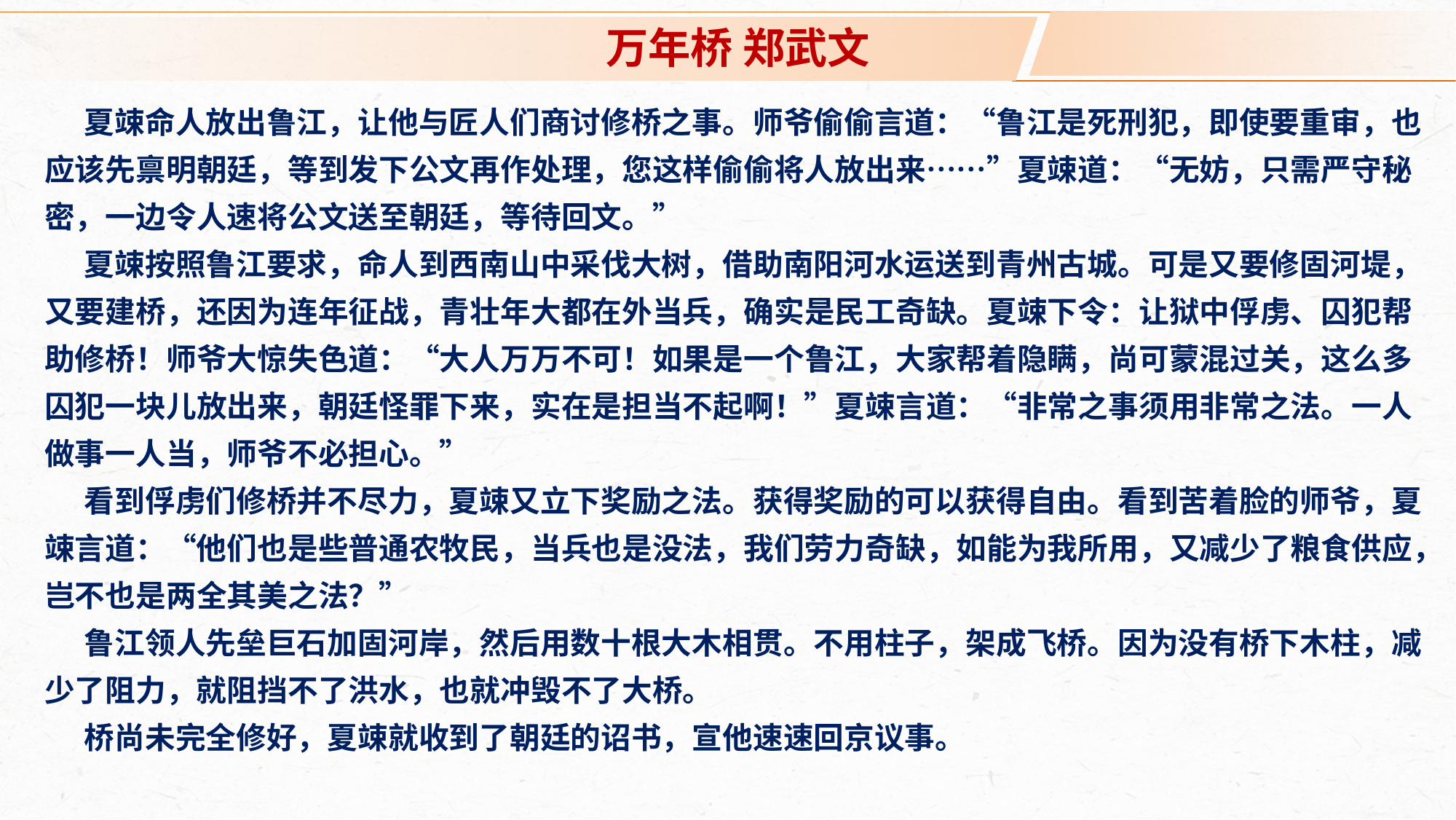

万年桥 郑武文

夏竦命人放出鲁江，让他与匠人们商讨修桥之事。师爷偷偷言道：“鲁江是死刑犯，即使要重审，也应该先禀明朝廷，等到发下公文再作处理，您这样偷偷将人放出来……”夏竦道：“无妨，只需严守秘密，一边令人速将公文送至朝廷，等待回文。”
夏竦按照鲁江要求，命人到西南山中采伐大树，借助南阳河水运送到青州古城。可是又要修固河堤，又要建桥，还因为连年征战，青壮年大都在外当兵，确实是民工奇缺。夏竦下令：让狱中俘虏、囚犯帮助修桥！师爷大惊失色道：“大人万万不可！如果是一个鲁江，大家帮着隐瞒，尚可蒙混过关，这么多囚犯一块儿放出来，朝廷怪罪下来，实在是担当不起啊！”夏竦言道：“非常之事须用非常之法。一人做事一人当，师爷不必担心。”
看到俘虏们修桥并不尽力，夏竦又立下奖励之法。获得奖励的可以获得自由。看到苦着脸的师爷，夏竦言道：“他们也是些普通农牧民，当兵也是没法，我们劳力奇缺，如能为我所用，又减少了粮食供应，岂不也是两全其美之法？”
鲁江领人先垒巨石加固河岸，然后用数十根大木相贯。不用柱子，架成飞桥。因为没有桥下木柱，减少了阻力，就阻挡不了洪水，也就冲毁不了大桥。
桥尚未完全修好，夏竦就收到了朝廷的诏书，宣他速速回京议事。